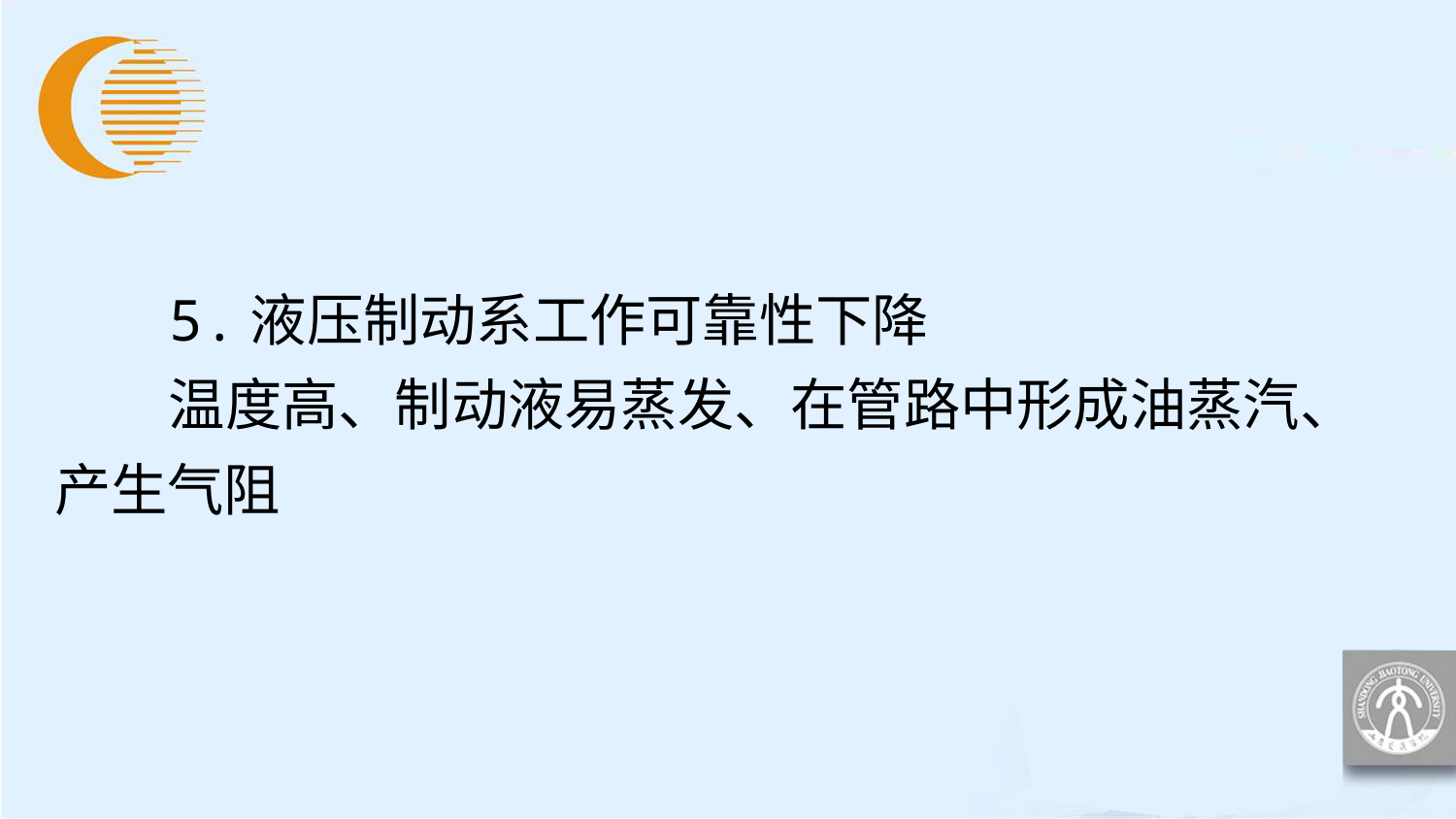

5.液压制动系工作可靠性下降
温度高、制动液易蒸发、在管路中形成油蒸汽、产生气阻